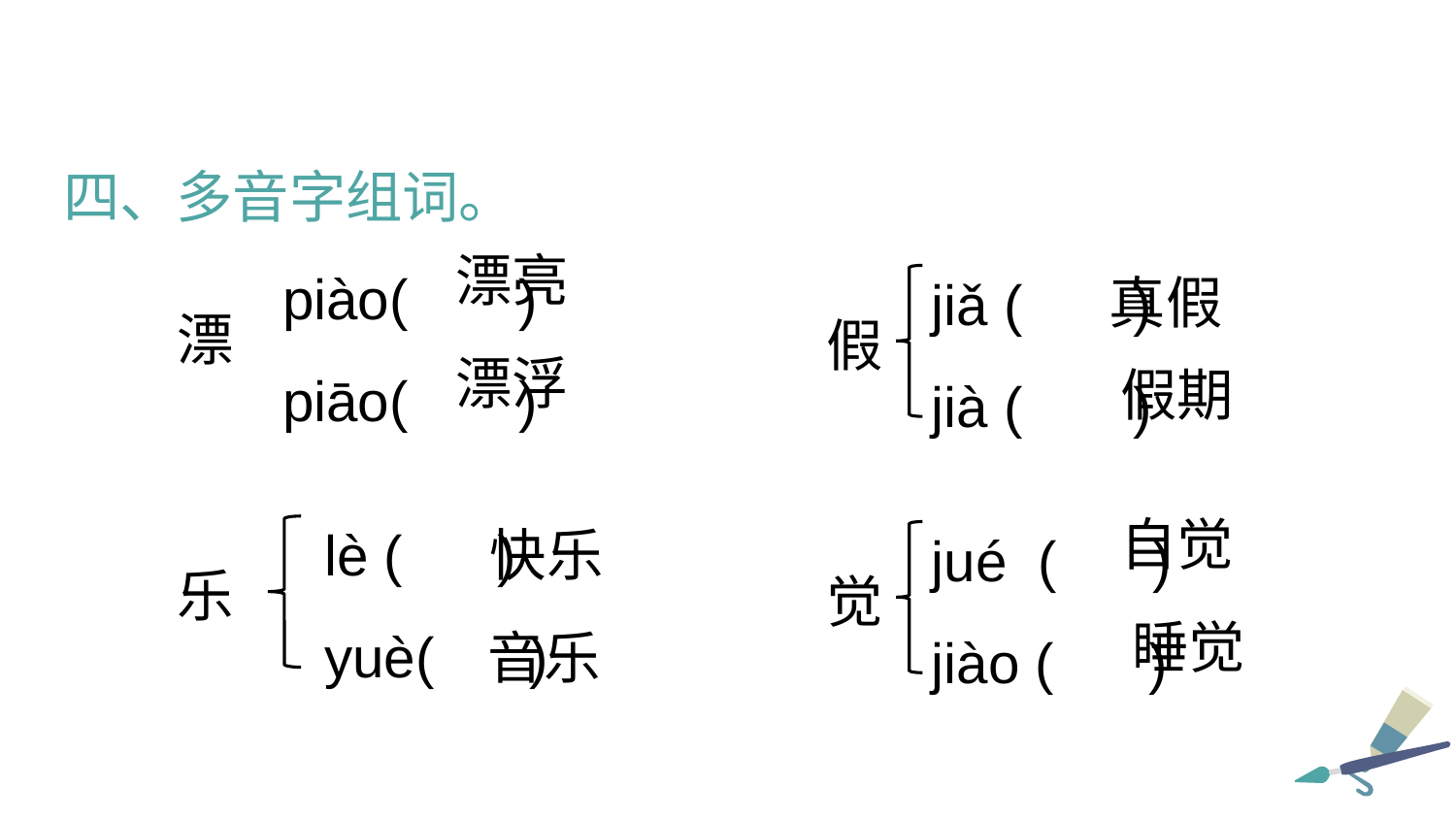

四、多音字组词。
piào(       )
piāo(       )
jiǎ (       )
jià (       )
漂亮
真假

漂
假
漂浮
假期
 lè (      )
 yuè(      )
jué  (      )
jiào (      )
自觉
快乐

乐
觉
睡觉
音乐